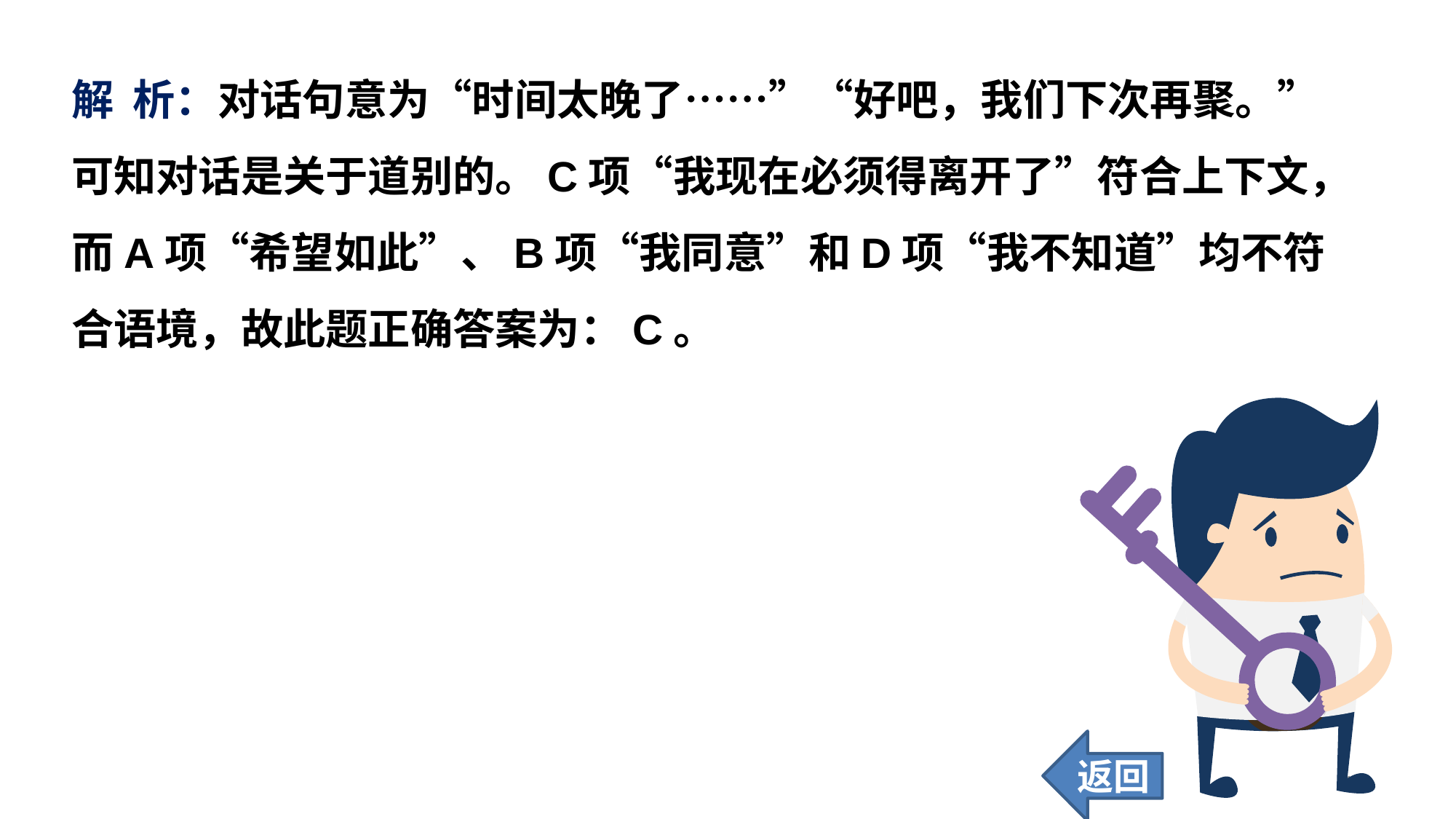

解  析：对话句意为“时间太晚了……”“好吧，我们下次再聚。”可知对话是关于道别的。C项“我现在必须得离开了”符合上下文，而A项“希望如此”、B项“我同意”和D项“我不知道”均不符合语境，故此题正确答案为：C。

返回
112